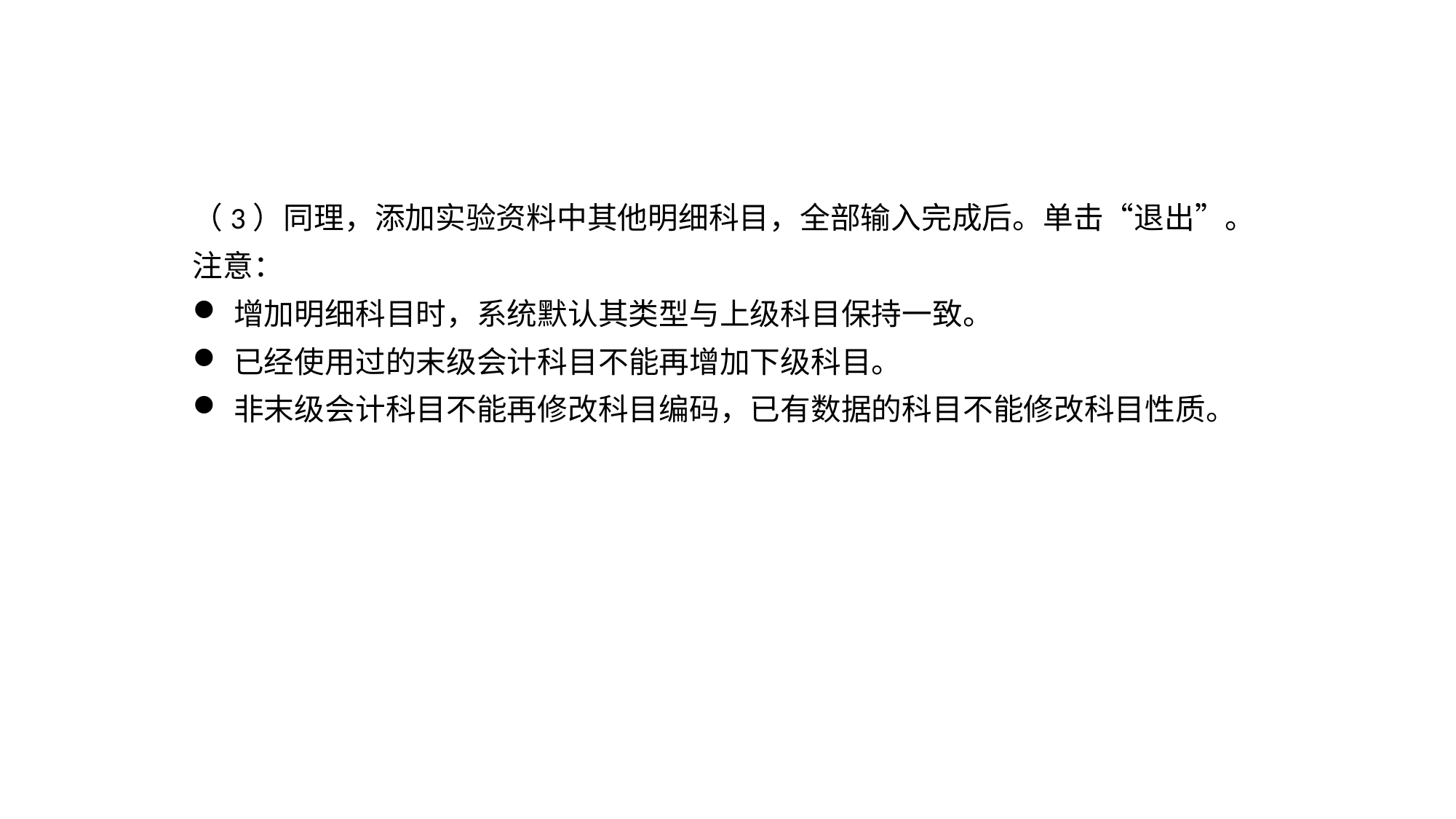

（3）同理，添加实验资料中其他明细科目，全部输入完成后。单击“退出”。
注意：
增加明细科目时，系统默认其类型与上级科目保持一致。
已经使用过的末级会计科目不能再增加下级科目。
非末级会计科目不能再修改科目编码，已有数据的科目不能修改科目性质。